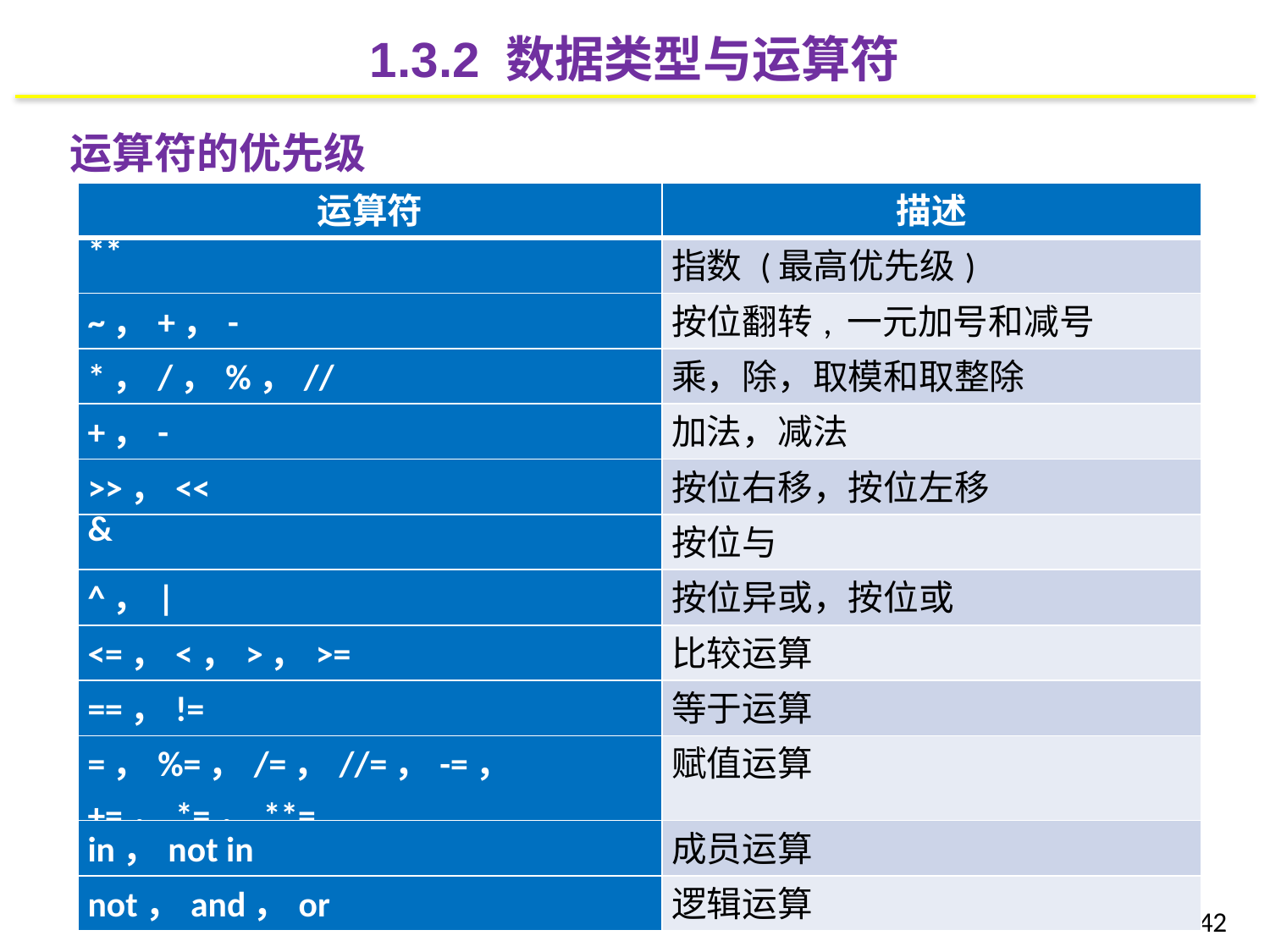

1.3.2 数据类型与运算符
运算符的优先级
| 运算符 | 描述 |
| --- | --- |
| \*\* | 指数 (最高优先级) |
| ~，+，- | 按位翻转, 一元加号和减号 |
| \*，/，%，// | 乘，除，取模和取整除 |
| +，- | 加法，减法 |
| >>，<< | 按位右移，按位左移 |
| & | 按位与 |
| ^，| | 按位异或，按位或 |
| <=，<，>，>= | 比较运算 |
| ==，!= | 等于运算 |
| =，%=，/=，//=，-=，+=，\*=，\*\*= | 赋值运算 |
| in，not in | 成员运算 |
| not，and，or | 逻辑运算 |
42